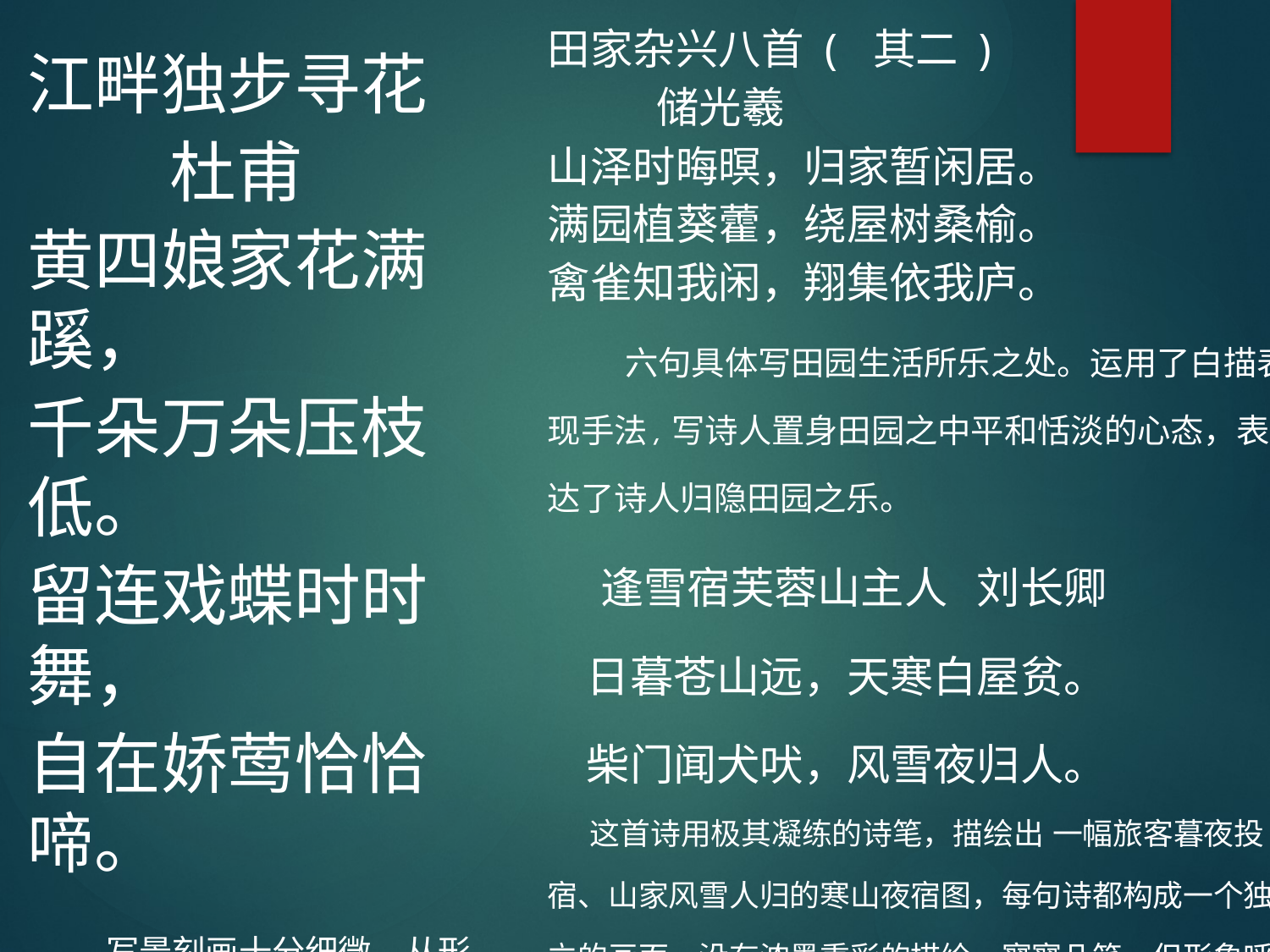

田家杂兴八首 ( 其二 )
           储光羲
山泽时晦暝，归家暂闲居。
满园植葵藿，绕屋树桑榆。
禽雀知我闲，翔集依我庐。
        六句具体写田园生活所乐之处。运用了白描表现手法, 写诗人置身田园之中平和恬淡的心态，表达了诗人归隐田园之乐。
     逢雪宿芙蓉山主人   刘长卿
    日暮苍山远，天寒白屋贫。
    柴门闻犬吠，风雪夜归人。
     这首诗用极其凝练的诗笔，描绘出 一幅旅客暮夜投宿、山家风雪人归的寒山夜宿图，每句诗都构成一个独立的画面，没有浓墨重彩的描绘，寥寥几笔，但形象呼之欲出，诗中有画，画外见情。

江畔独步寻花
         杜甫
黄四娘家花满蹊，
千朵万朵压枝低。
留连戏蝶时时舞，
自在娇莺恰恰啼。

        写景刻画十分细微，从形态、声音的 角度对江畔春景进行了非常细微的刻画，辅之以数量词、叠词、拟声词色彩浓丽，声音喧闹，渲染出春意闹的情趣。